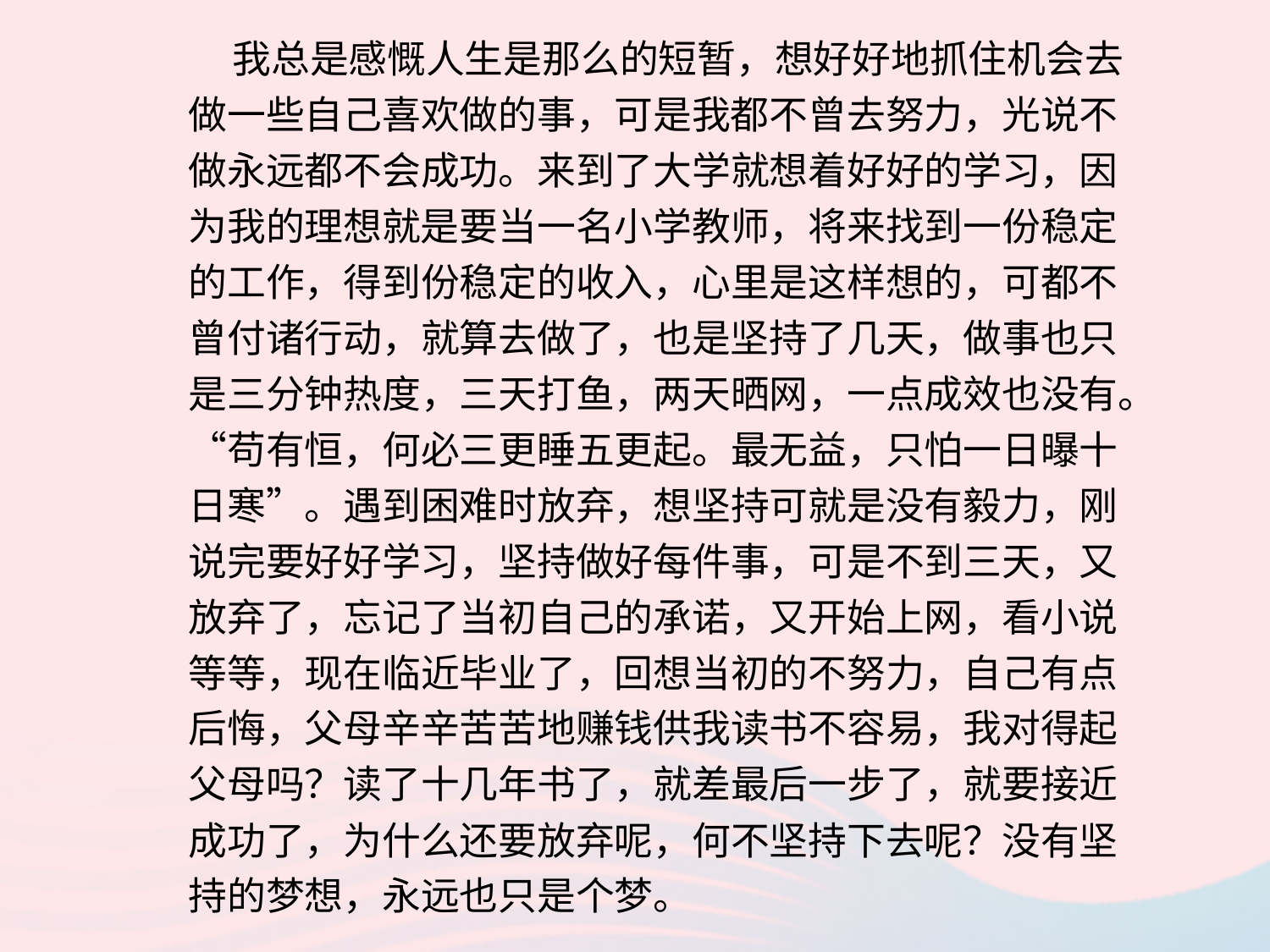

我总是感慨人生是那么的短暂，想好好地抓住机会去做一些自己喜欢做的事，可是我都不曾去努力，光说不做永远都不会成功。来到了大学就想着好好的学习，因为我的理想就是要当一名小学教师，将来找到一份稳定的工作，得到份稳定的收入，心里是这样想的，可都不曾付诸行动，就算去做了，也是坚持了几天，做事也只是三分钟热度，三天打鱼，两天晒网，一点成效也没有。“苟有恒，何必三更睡五更起。最无益，只怕一日曝十日寒”。遇到困难时放弃，想坚持可就是没有毅力，刚说完要好好学习，坚持做好每件事，可是不到三天，又放弃了，忘记了当初自己的承诺，又开始上网，看小说等等，现在临近毕业了，回想当初的不努力，自己有点后悔，父母辛辛苦苦地赚钱供我读书不容易，我对得起父母吗？读了十几年书了，就差最后一步了，就要接近成功了，为什么还要放弃呢，何不坚持下去呢？没有坚持的梦想，永远也只是个梦。